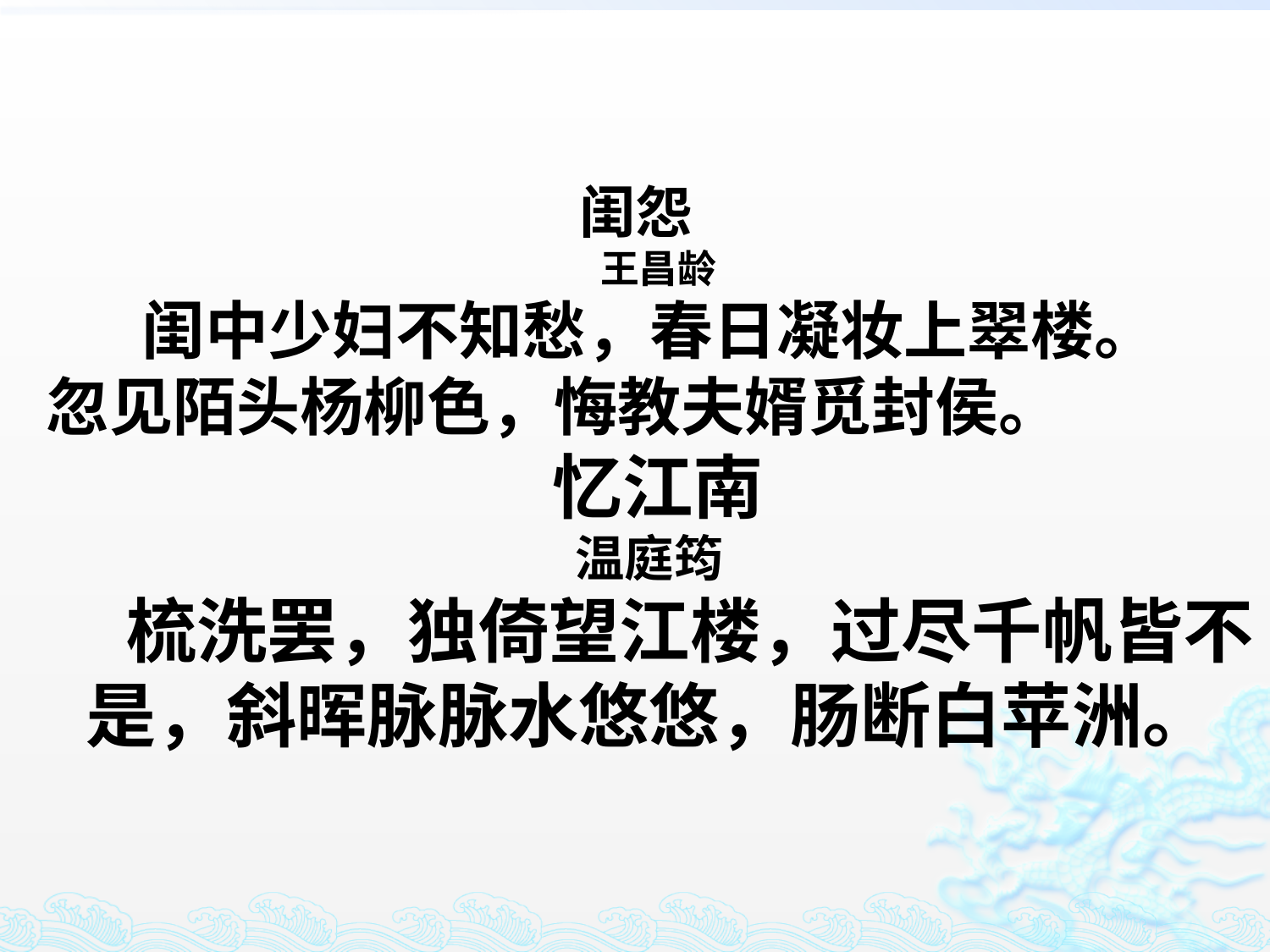

闺怨
 王昌龄
闺中少妇不知愁，春日凝妆上翠楼。
忽见陌头杨柳色，悔教夫婿觅封侯。
 忆江南
温庭筠
    梳洗罢，独倚望江楼，过尽千帆皆不是，斜晖脉脉水悠悠，肠断白苹洲。